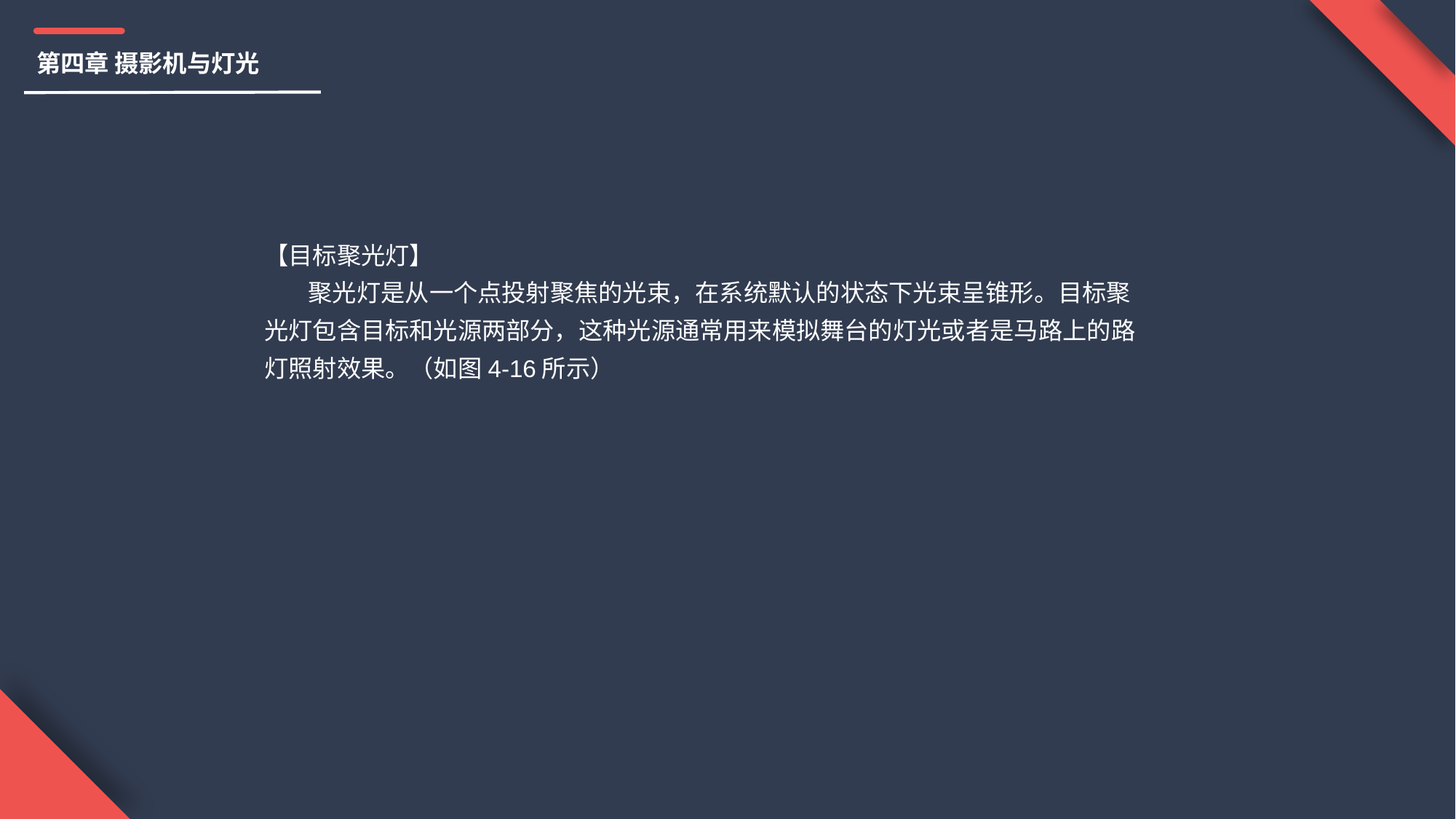

第四章 摄影机与灯光
【目标聚光灯】
       聚光灯是从一个点投射聚焦的光束，在系统默认的状态下光束呈锥形。目标聚光灯包含目标和光源两部分，这种光源通常用来模拟舞台的灯光或者是马路上的路灯照射效果。（如图4-16所示）